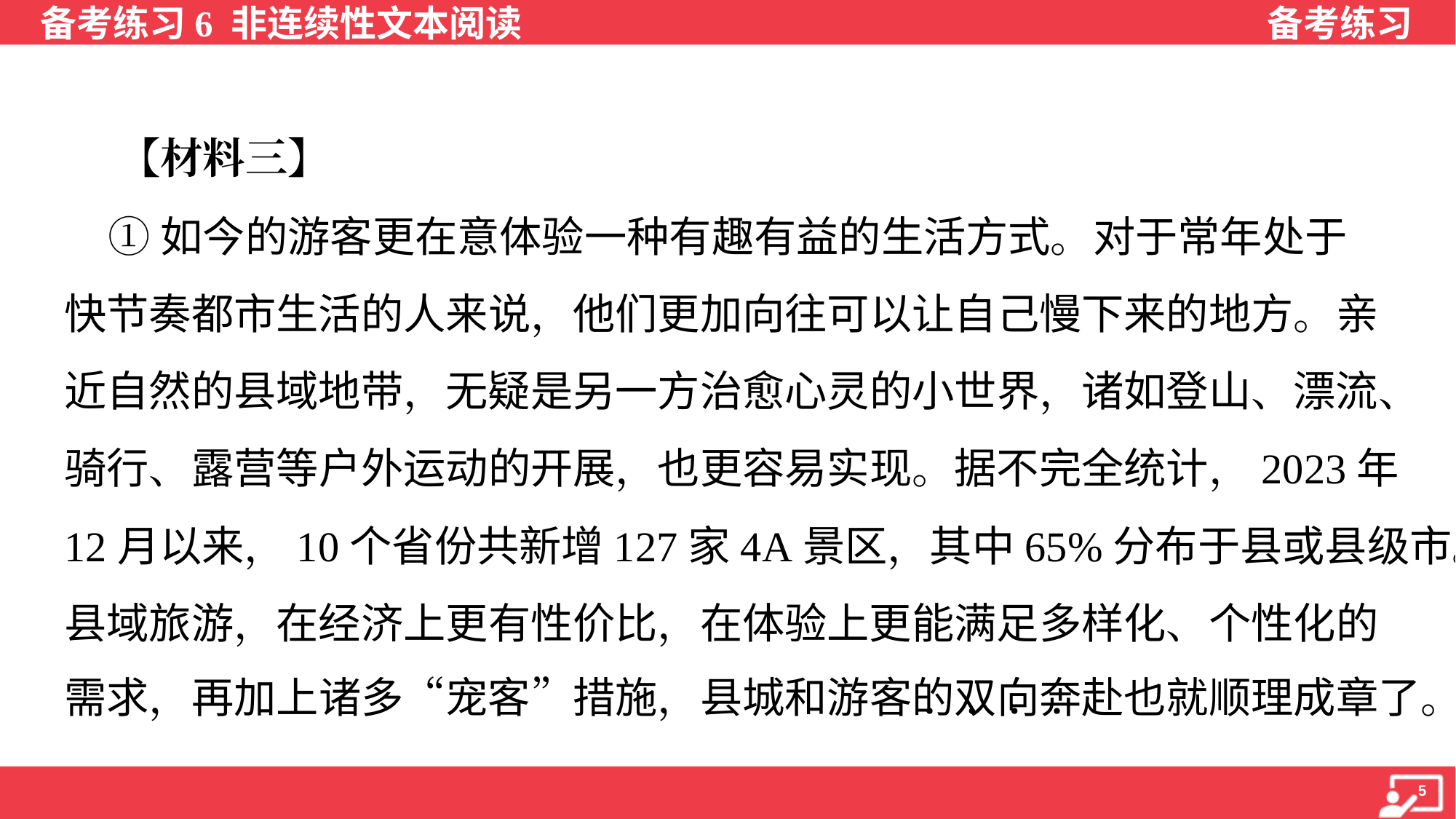

【材料三】
    ①如今的游客更在意体验一种有趣有益的生活方式。对于常年处于
快节奏都市生活的人来说，他们更加向往可以让自己慢下来的地方。亲
近自然的县域地带，无疑是另一方治愈心灵的小世界，诸如登山、漂流、
骑行、露营等户外运动的开展，也更容易实现。据不完全统计，2023年
12月以来，10个省份共新增127家4A景区，其中65%分布于县或县级市。
县域旅游，在经济上更有性价比，在体验上更能满足多样化、个性化的
需求，再加上诸多“宠客”措施，县城和游客的双向奔赴也就顺理成章了。